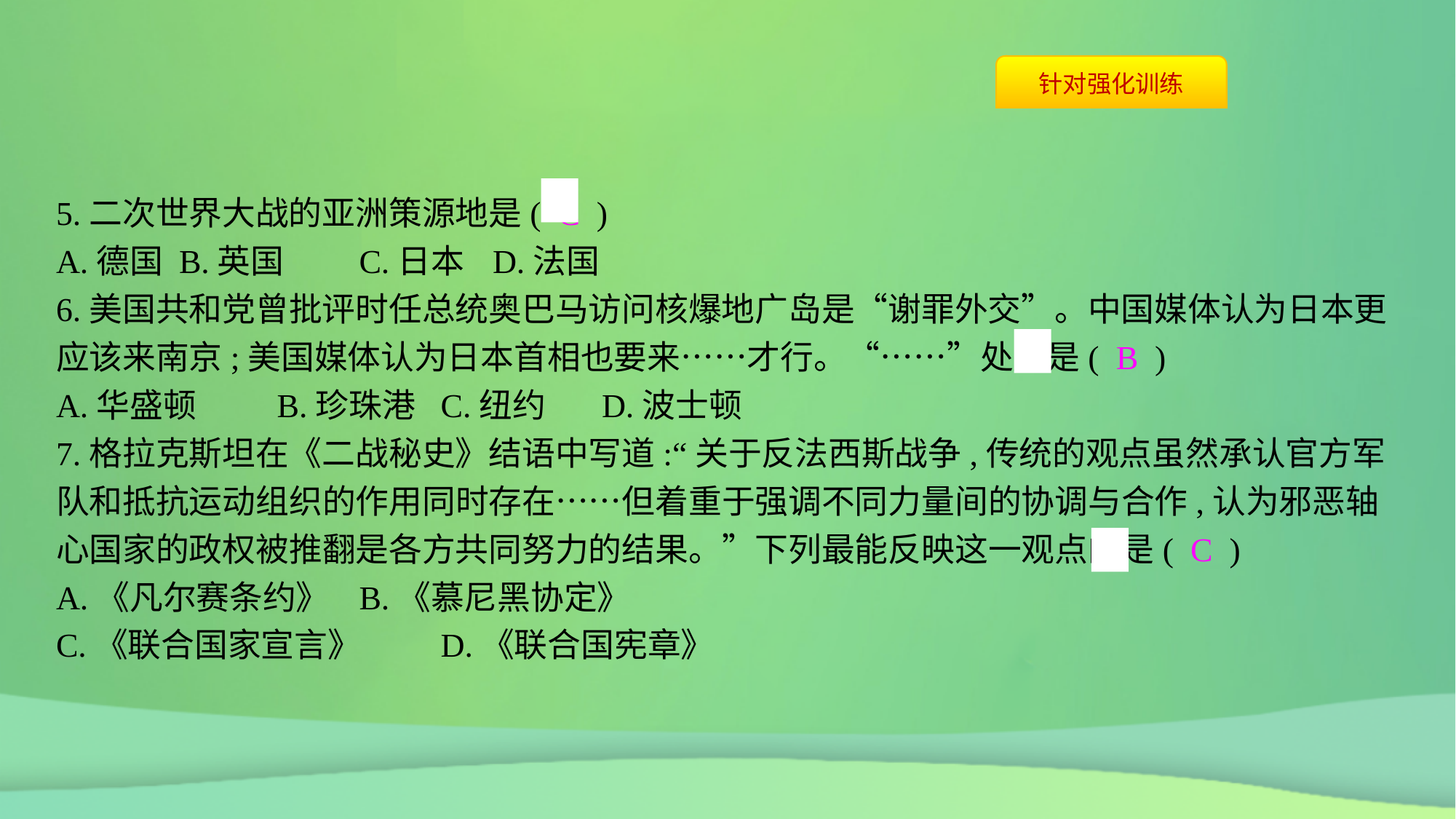

5.二次世界大战的亚洲策源地是(  C  )
A.德国	B.英国	C.日本	D.法国
6.美国共和党曾批评时任总统奥巴马访问核爆地广岛是“谢罪外交”。中国媒体认为日本更应该来南京;美国媒体认为日本首相也要来……才行。“……”处应是(  B  )
A.华盛顿	B.珍珠港	C.纽约	D.波士顿
7.格拉克斯坦在《二战秘史》结语中写道:“关于反法西斯战争,传统的观点虽然承认官方军队和抵抗运动组织的作用同时存在……但着重于强调不同力量间的协调与合作,认为邪恶轴心国家的政权被推翻是各方共同努力的结果。”下列最能反映这一观点的是(  C  )
A.《凡尔赛条约》	B.《慕尼黑协定》
C.《联合国家宣言》	D.《联合国宪章》